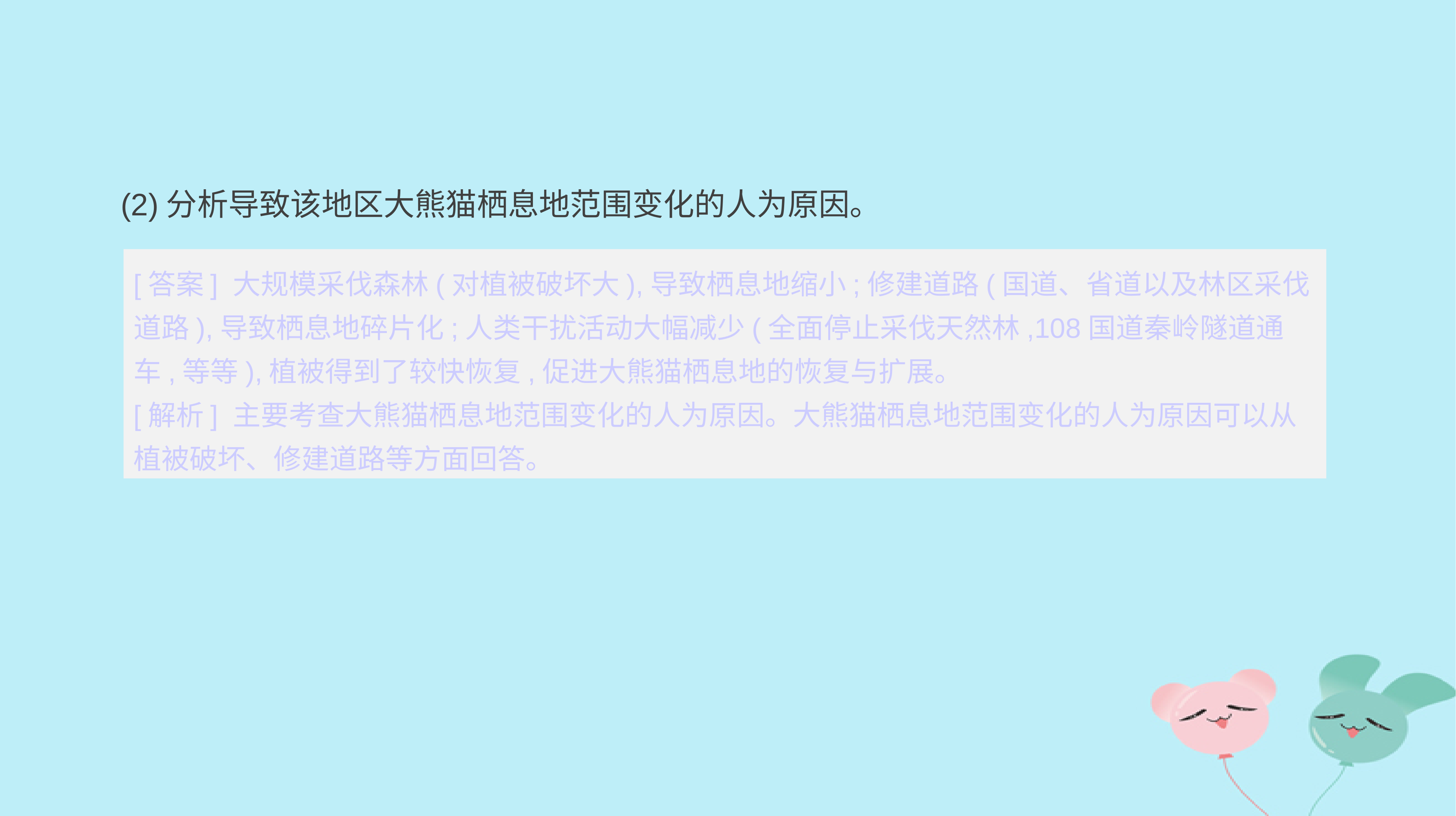

(2)分析导致该地区大熊猫栖息地范围变化的人为原因。

[答案] 大规模采伐森林(对植被破坏大),导致栖息地缩小;修建道路(国道、省道以及林区采伐道路),导致栖息地碎片化;人类干扰活动大幅减少(全面停止采伐天然林,108国道秦岭隧道通车,等等),植被得到了较快恢复,促进大熊猫栖息地的恢复与扩展。
[解析] 主要考查大熊猫栖息地范围变化的人为原因。大熊猫栖息地范围变化的人为原因可以从植被破坏、修建道路等方面回答。